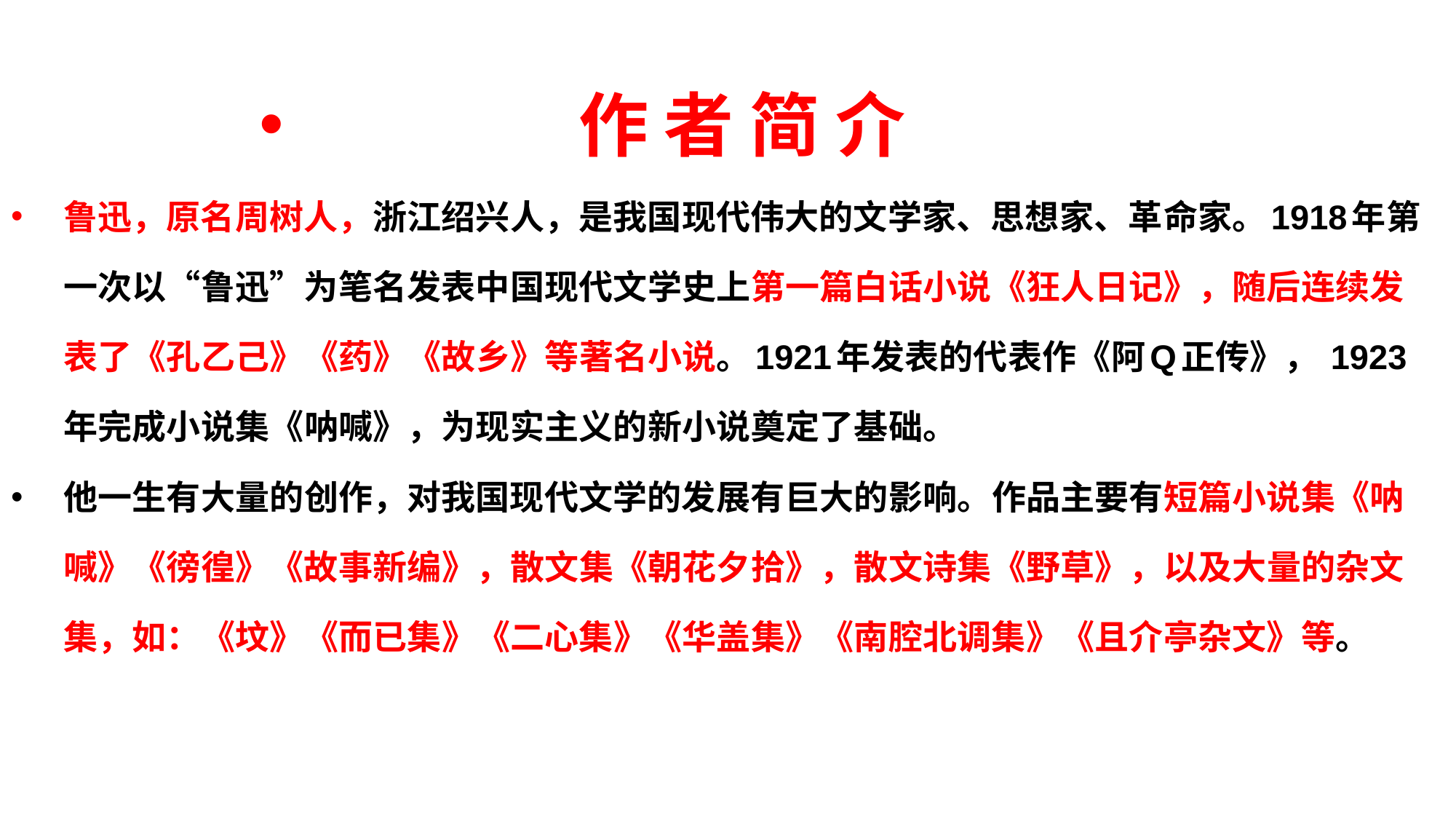

作 者 简 介
鲁迅，原名周树人，浙江绍兴人，是我国现代伟大的文学家、思想家、革命家。1918年第一次以“鲁迅”为笔名发表中国现代文学史上第一篇白话小说《狂人日记》，随后连续发表了《孔乙己》《药》《故乡》等著名小说。1921年发表的代表作《阿Q正传》， 1923年完成小说集《呐喊》，为现实主义的新小说奠定了基础。
他一生有大量的创作，对我国现代文学的发展有巨大的影响。作品主要有短篇小说集《呐喊》《徬徨》《故事新编》，散文集《朝花夕拾》，散文诗集《野草》，以及大量的杂文集，如：《坟》《而已集》《二心集》《华盖集》《南腔北调集》《且介亭杂文》等。